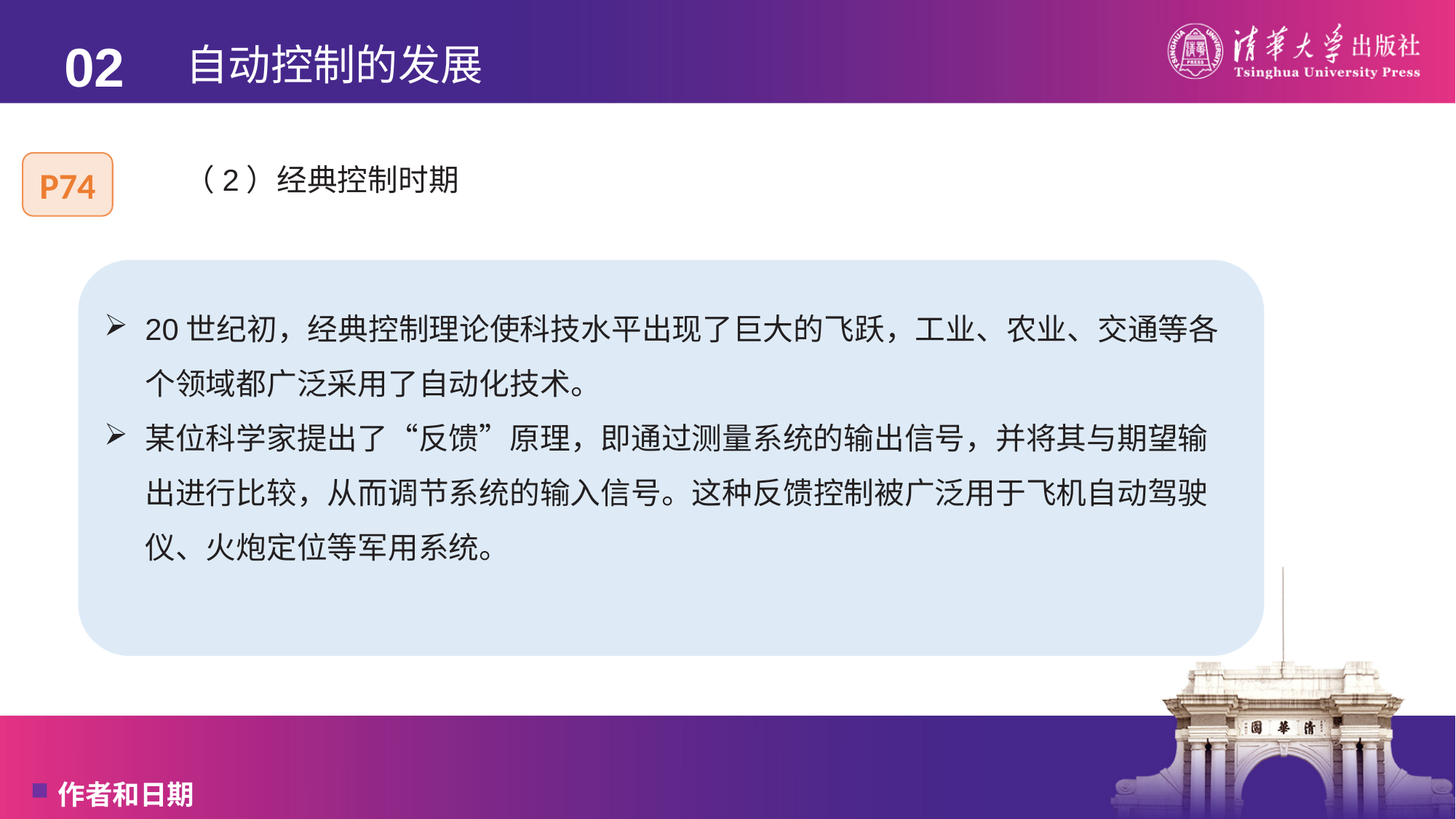

02
# 自动控制的发展
（2）经典控制时期
P74

20世纪初，经典控制理论使科技水平出现了巨大的飞跃，工业、农业、交通等各个领域都广泛采用了自动化技术。
某位科学家提出了“反馈”原理，即通过测量系统的输出信号，并将其与期望输出进行比较，从而调节系统的输入信号。这种反馈控制被广泛用于飞机自动驾驶仪、火炮定位等军用系统。

作者和日期